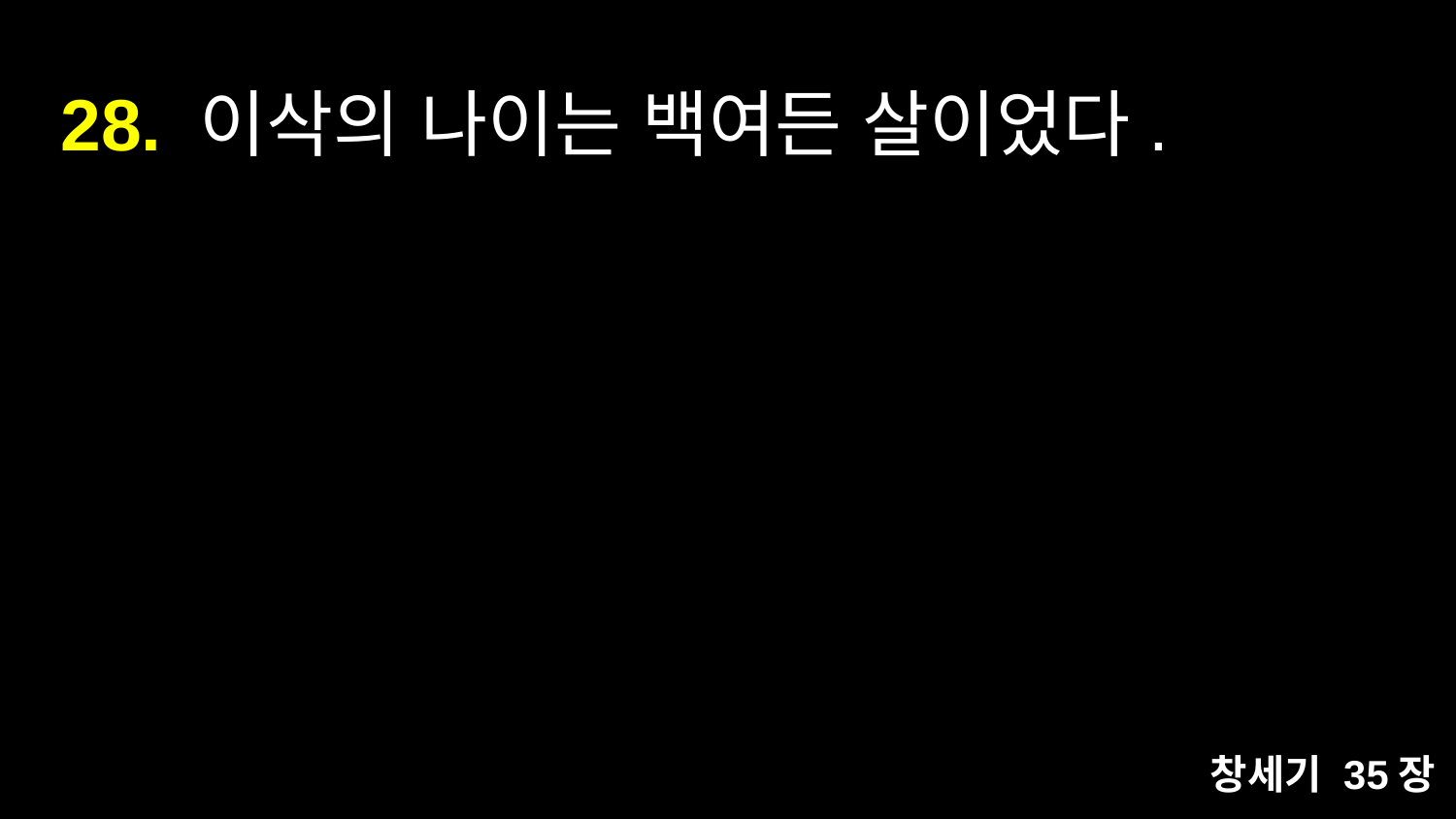

# 28. 이삭의 나이는 백여든 살이었다.
창세기 35장